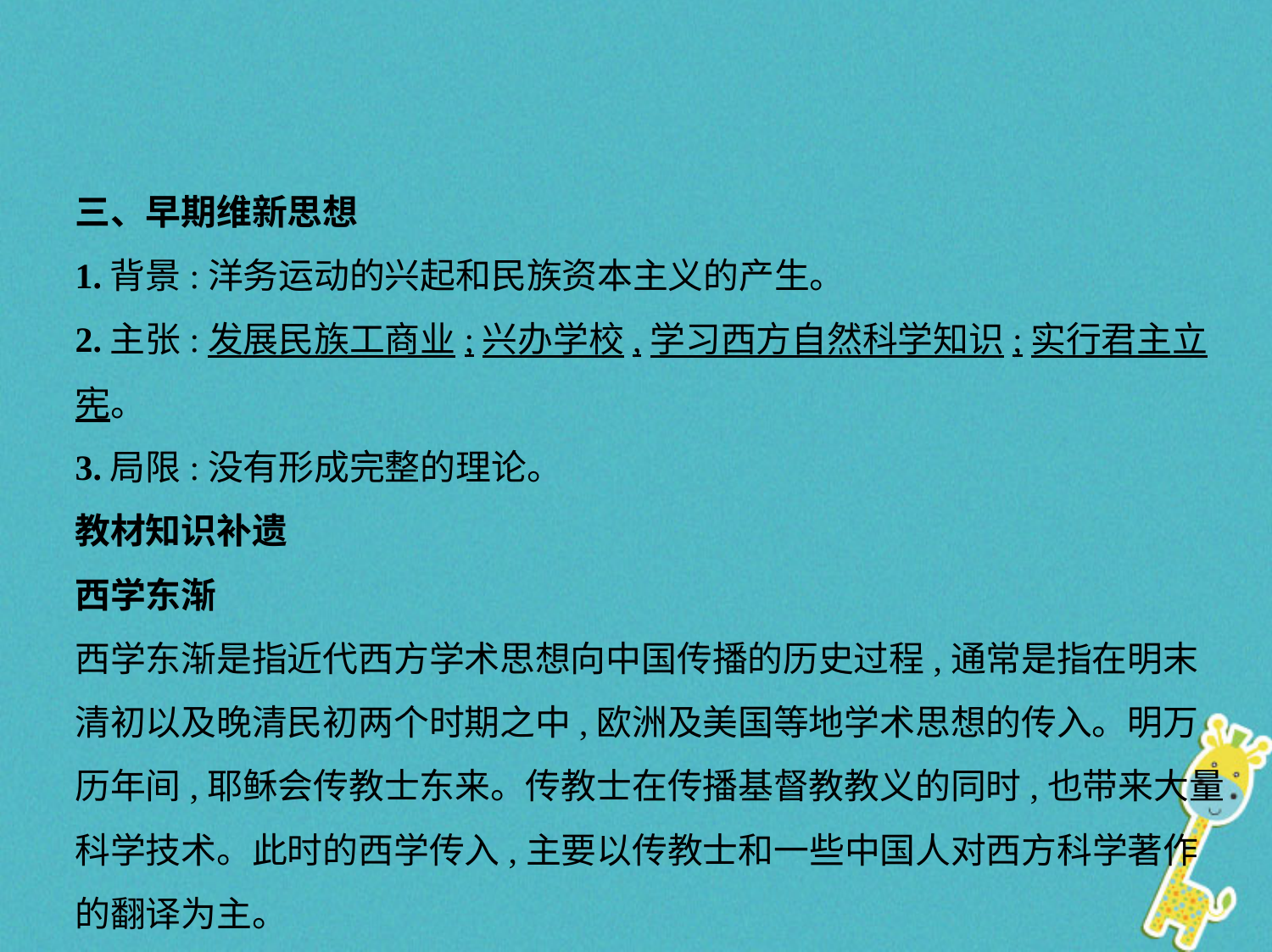

三、早期维新思想
1.背景:洋务运动的兴起和民族资本主义的产生。
2.主张:发展民族工商业;兴办学校,学习西方自然科学知识;实行君主立宪。
3.局限:没有形成完整的理论。
教材知识补遗
西学东渐
西学东渐是指近代西方学术思想向中国传播的历史过程,通常是指在明末
清初以及晚清民初两个时期之中,欧洲及美国等地学术思想的传入。明万
历年间,耶稣会传教士东来。传教士在传播基督教教义的同时,也带来大量
科学技术。此时的西学传入,主要以传教士和一些中国人对西方科学著作
的翻译为主。